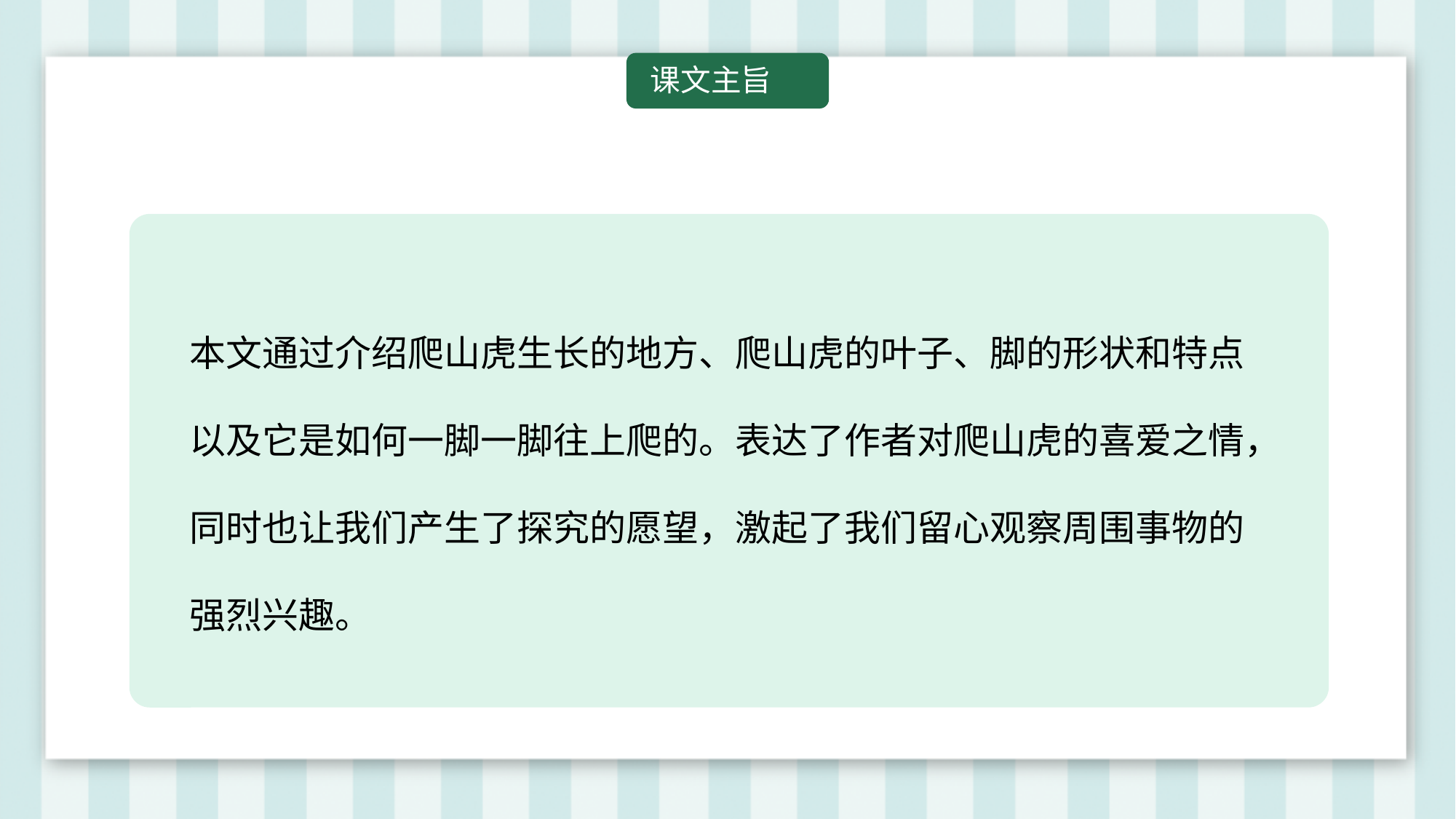

课文主旨

本文通过介绍爬山虎生长的地方、爬山虎的叶子、脚的形状和特点以及它是如何一脚一脚往上爬的。表达了作者对爬山虎的喜爱之情，同时也让我们产生了探究的愿望，激起了我们留心观察周围事物的强烈兴趣。